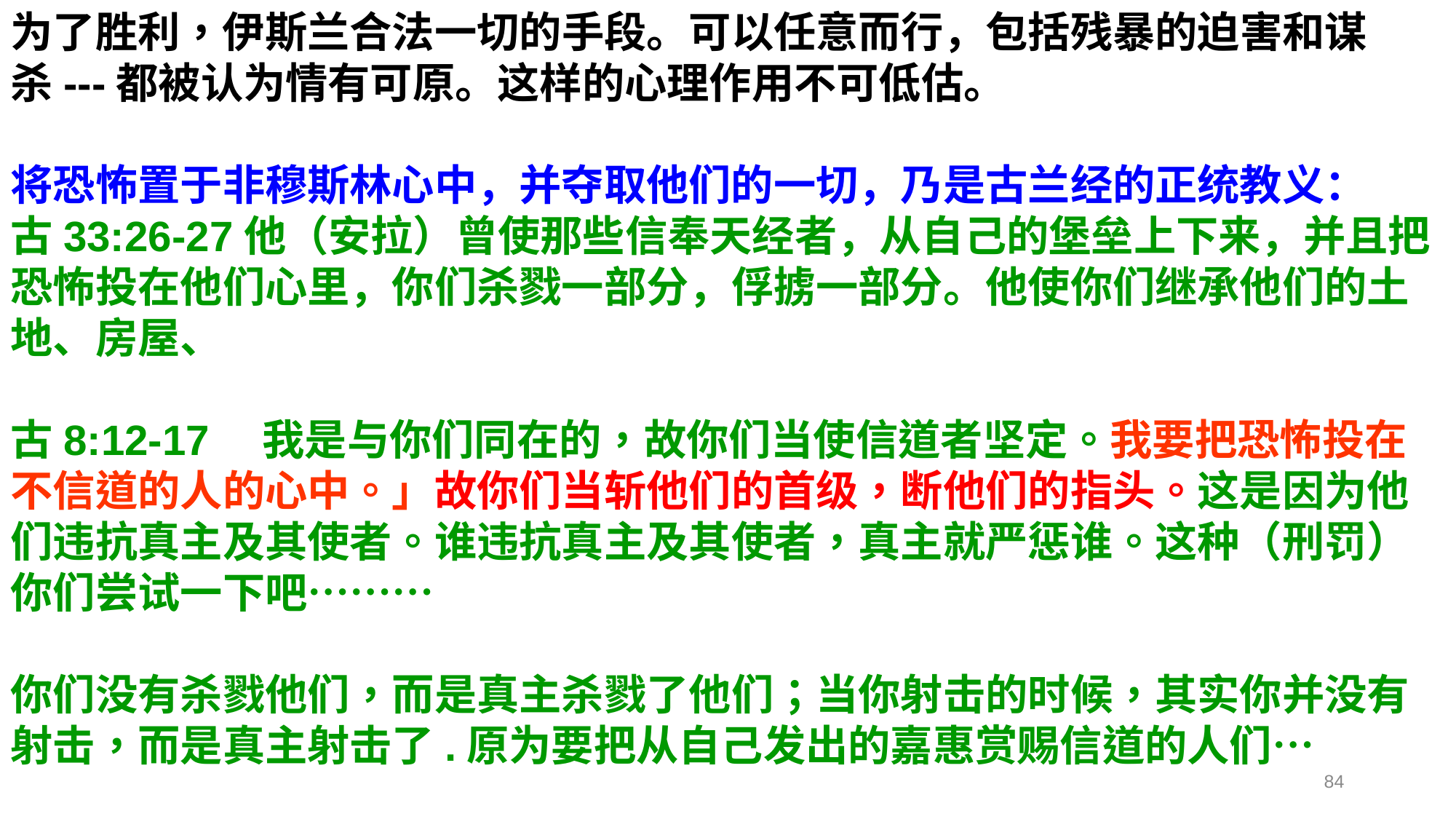

为了胜利，伊斯兰合法一切的手段。可以任意而行，包括残暴的迫害和谋杀---都被认为情有可原。这样的心理作用不可低估。

将恐怖置于非穆斯林心中，并夺取他们的一切，乃是古兰经的正统教义：
古33:26-27他（安拉）曾使那些信奉天经者，从自己的堡垒上下来，并且把恐怖投在他们心里，你们杀戮一部分，俘掳一部分。他使你们继承他们的土地、房屋、

古8:12-17　我是与你们同在的，故你们当使信道者坚定。我要把恐怖投在不信道的人的心中。」故你们当斩他们的首级，断他们的指头。这是因为他们违抗真主及其使者。谁违抗真主及其使者，真主就严惩谁。这种（刑罚）你们尝试一下吧………

你们没有杀戮他们，而是真主杀戮了他们；当你射击的时候，其实你并没有射击，而是真主射击了.原为要把从自己发出的嘉惠赏赐信道的人们…
84